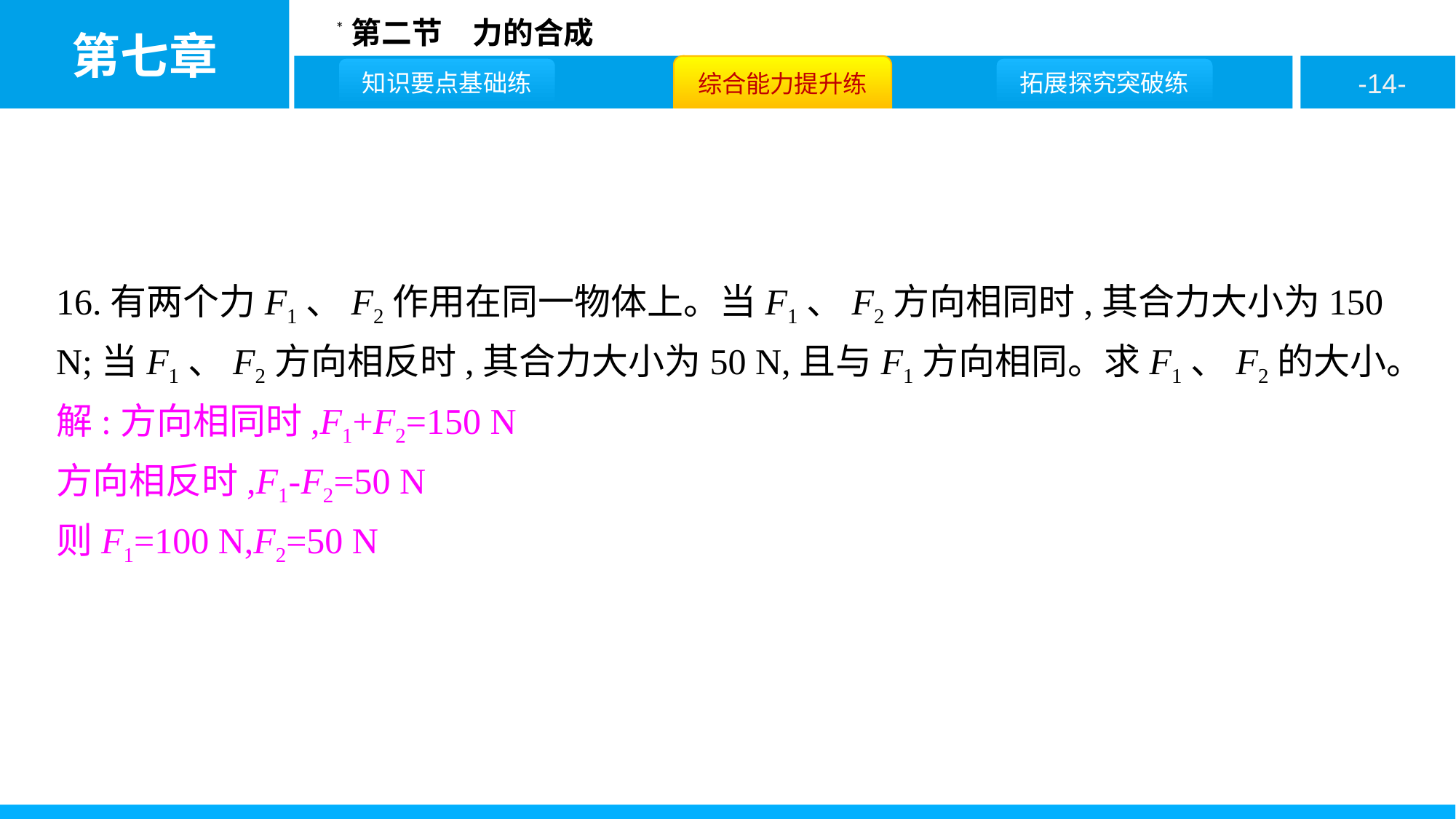

16.有两个力F1、F2作用在同一物体上。当F1、F2方向相同时,其合力大小为150 N;当F1、F2方向相反时,其合力大小为50 N,且与F1方向相同。求F1、F2的大小。
解:方向相同时,F1+F2=150 N
方向相反时,F1-F2=50 N
则F1=100 N,F2=50 N